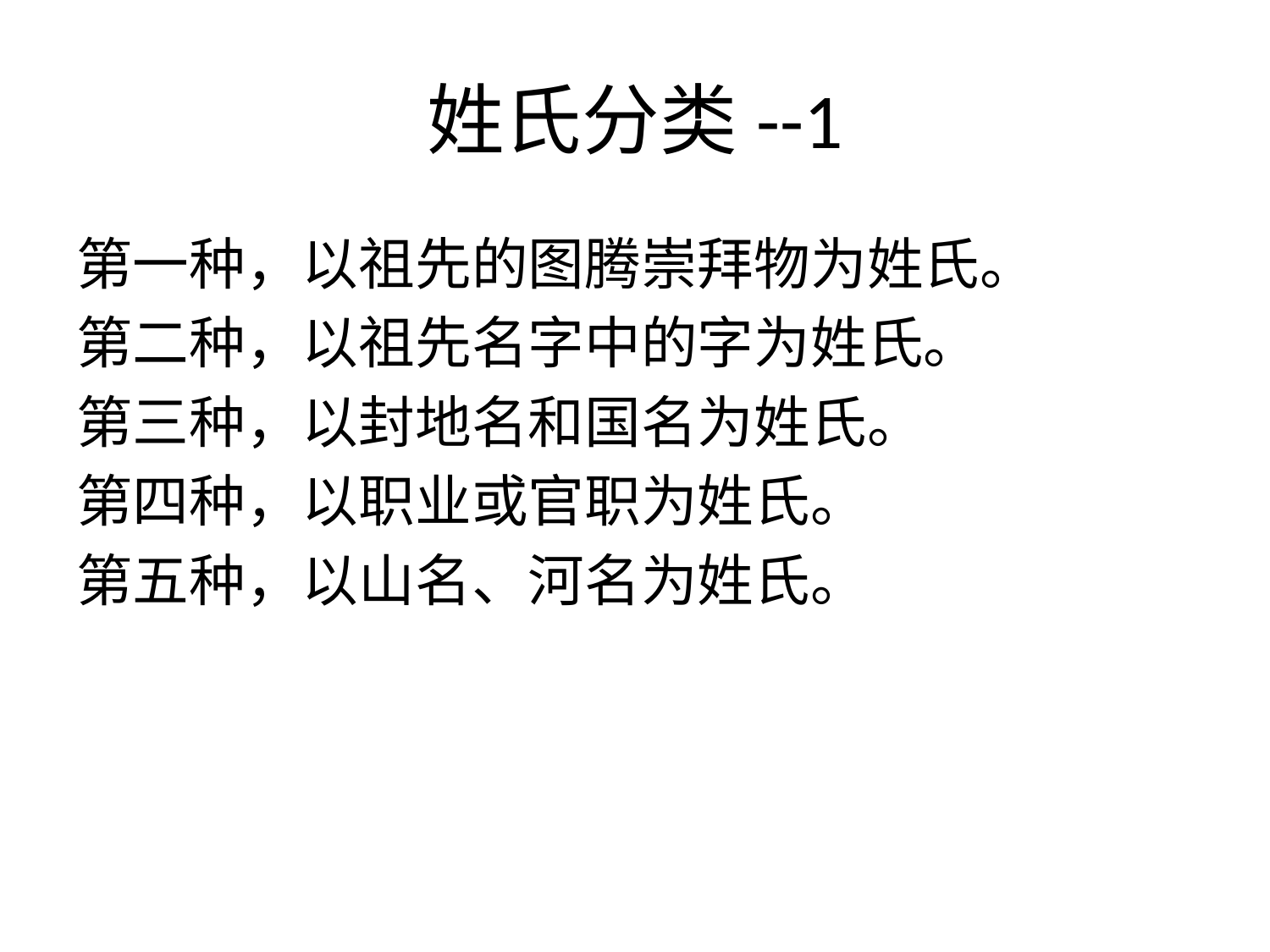

# 姓氏分类--1
第一种，以祖先的图腾崇拜物为姓氏。
第二种，以祖先名字中的字为姓氏。
第三种，以封地名和国名为姓氏。
第四种，以职业或官职为姓氏。
第五种，以山名、河名为姓氏。